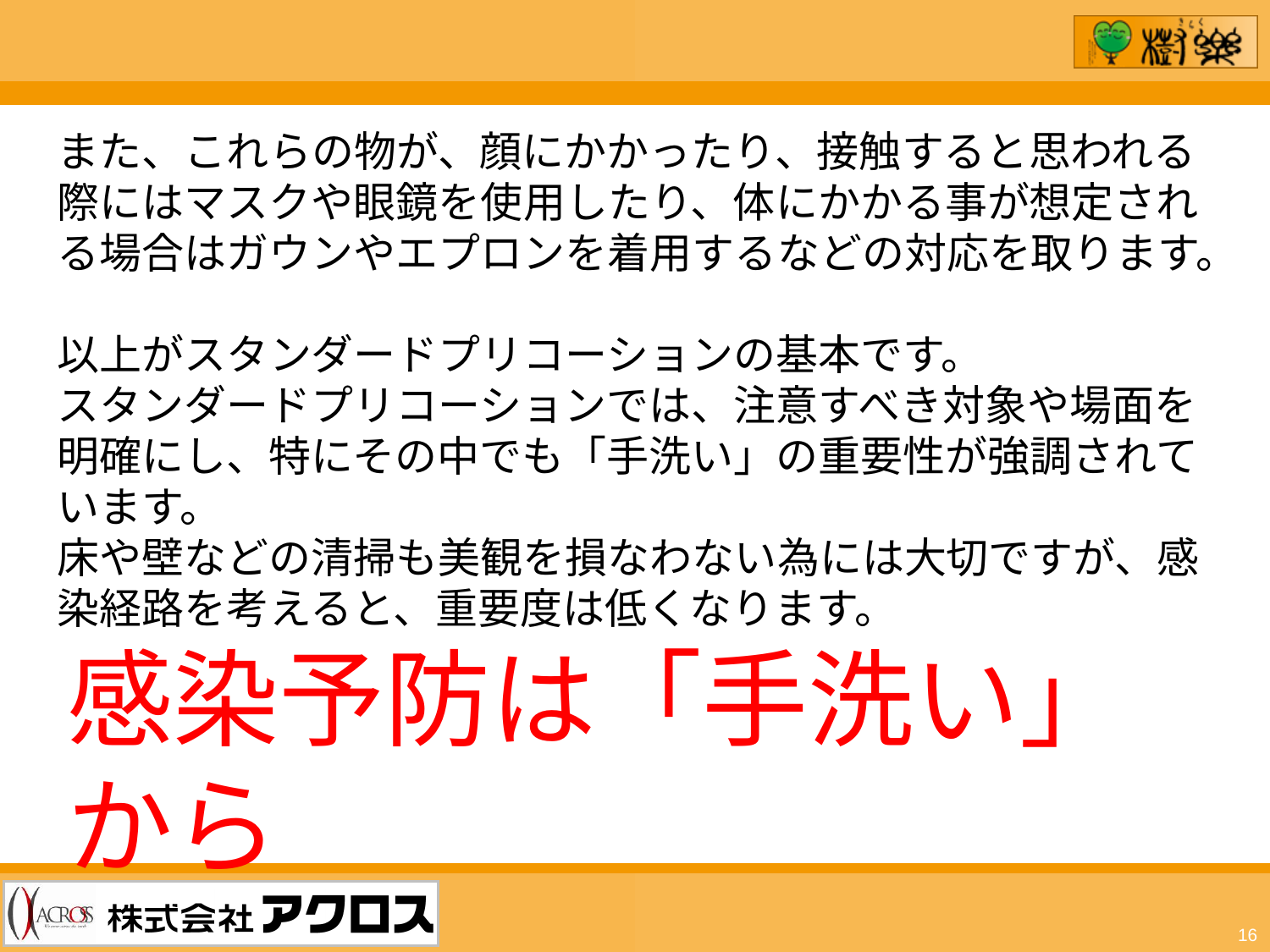

また、これらの物が、顔にかかったり、接触すると思われる際にはマスクや眼鏡を使用したり、体にかかる事が想定される場合はガウンやエプロンを着用するなどの対応を取ります。

以上がスタンダードプリコーションの基本です。
スタンダードプリコーションでは、注意すべき対象や場面を明確にし、特にその中でも「手洗い」の重要性が強調されています。
床や壁などの清掃も美観を損なわない為には大切ですが、感染経路を考えると、重要度は低くなります。
感染予防は「手洗い」から
16